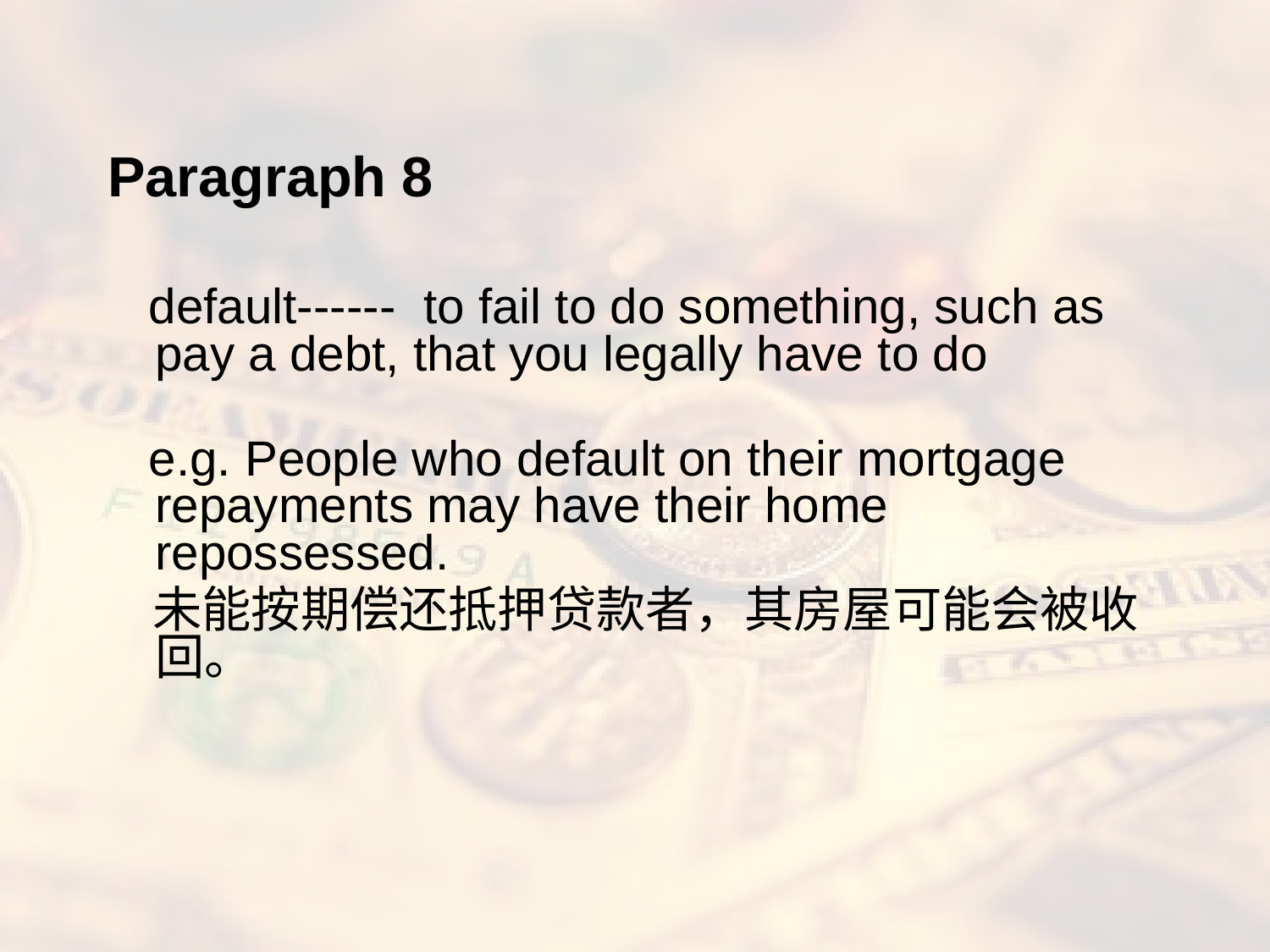

Paragraph 8
   default------  to fail to do something, such as pay a debt, that you legally have to do
   e.g. People who default on their mortgage repayments may have their home repossessed.
   未能按期偿还抵押贷款者，其房屋可能会被收回。
#